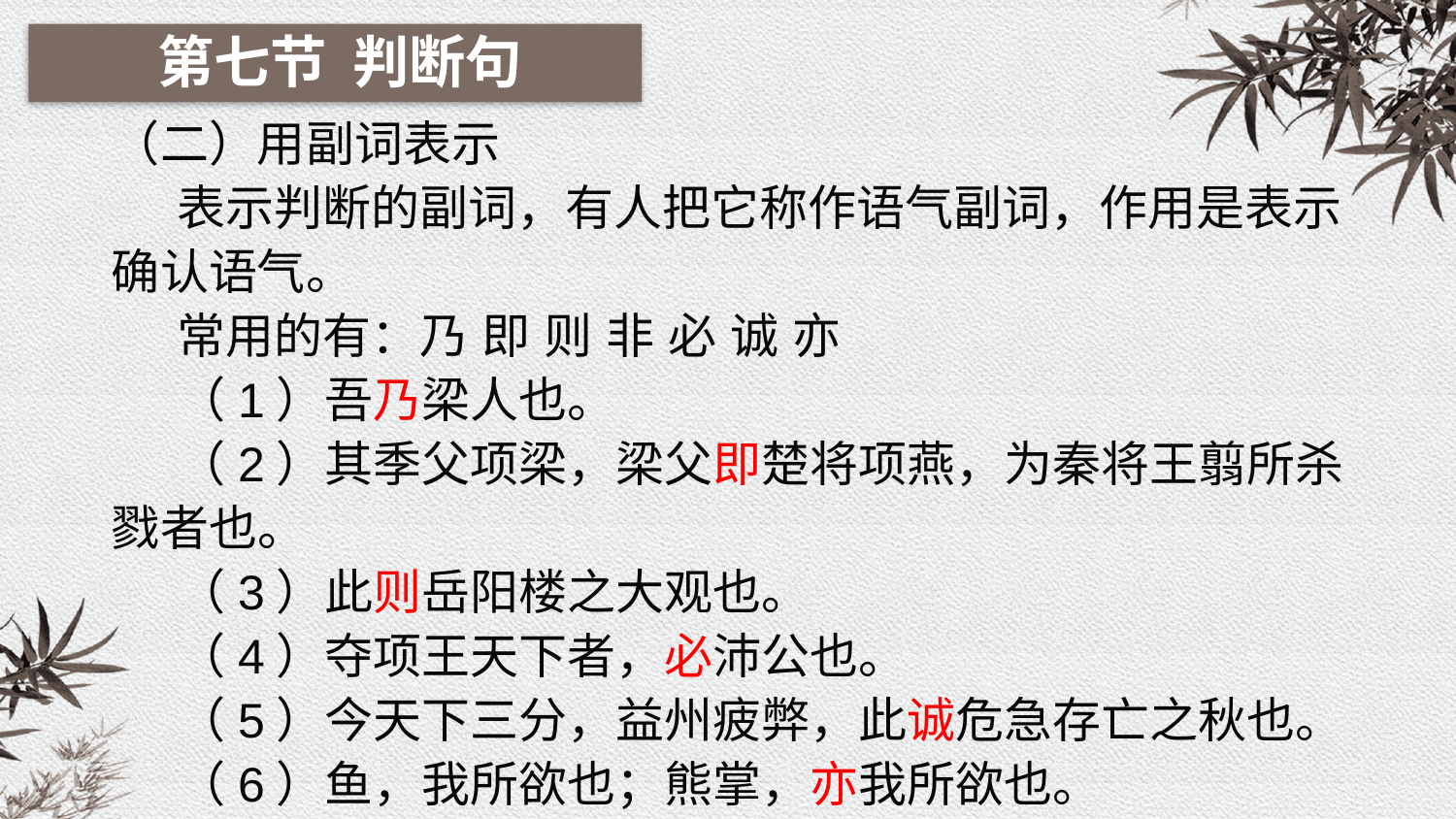

第七节  判断句

（二）用副词表示
    表示判断的副词，有人把它称作语气副词，作用是表示确认语气。
    常用的有：乃 即 则 非 必 诚 亦
    （1）吾乃梁人也。
    （2）其季父项梁，梁父即楚将项燕，为秦将王翦所杀戮者也。
    （3）此则岳阳楼之大观也。
    （4）夺项王天下者，必沛公也。
    （5）今天下三分，益州疲弊，此诚危急存亡之秋也。
    （6）鱼，我所欲也；熊掌，亦我所欲也。